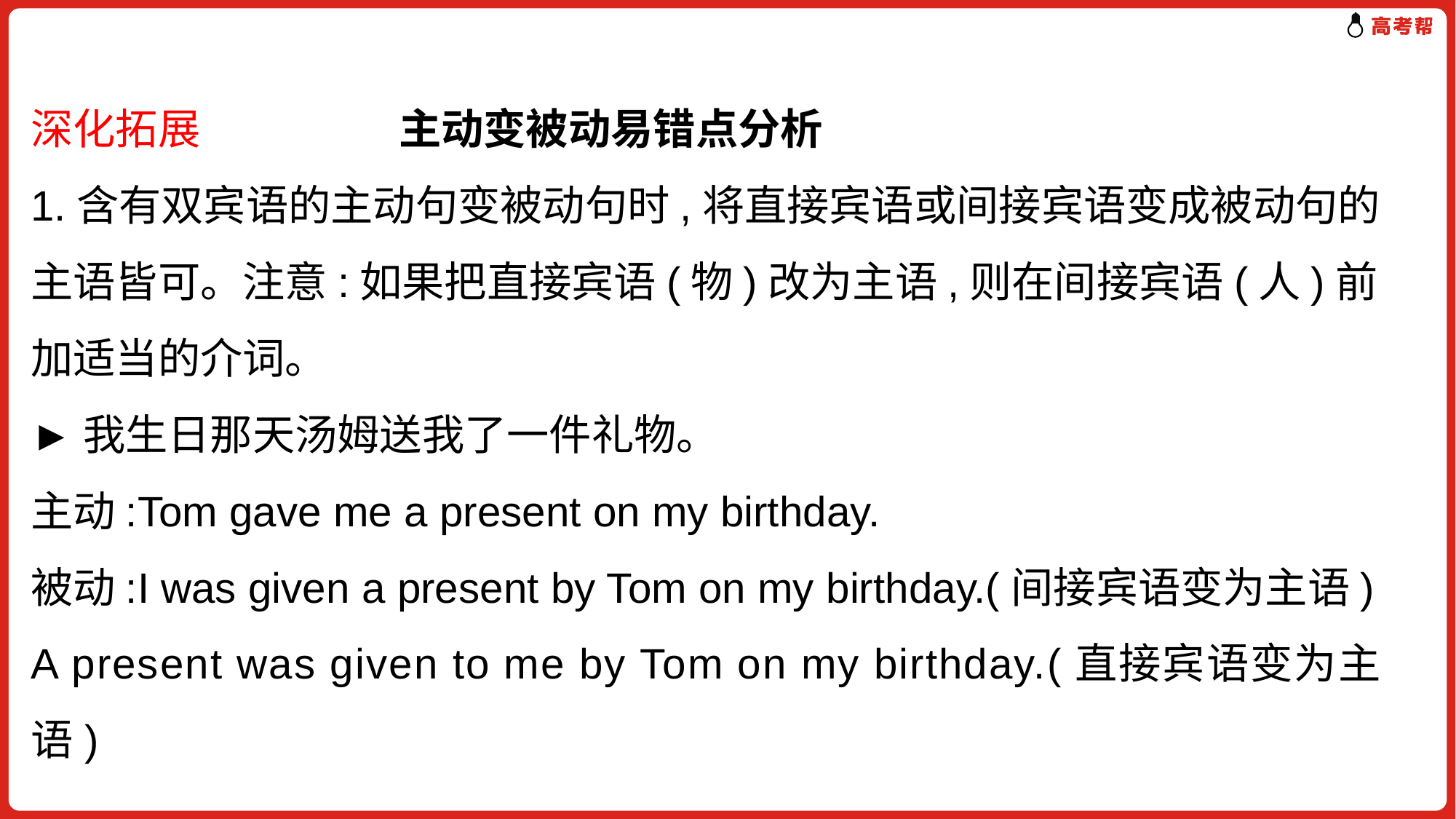

深化拓展                     主动变被动易错点分析
1.含有双宾语的主动句变被动句时,将直接宾语或间接宾语变成被动句的主语皆可。注意:如果把直接宾语(物)改为主语,则在间接宾语(人)前加适当的介词。
►我生日那天汤姆送我了一件礼物。
主动:Tom gave me a present on my birthday.
被动:I was given a present by Tom on my birthday.(间接宾语变为主语)
A present was given to me by Tom on my birthday.(直接宾语变为主语)